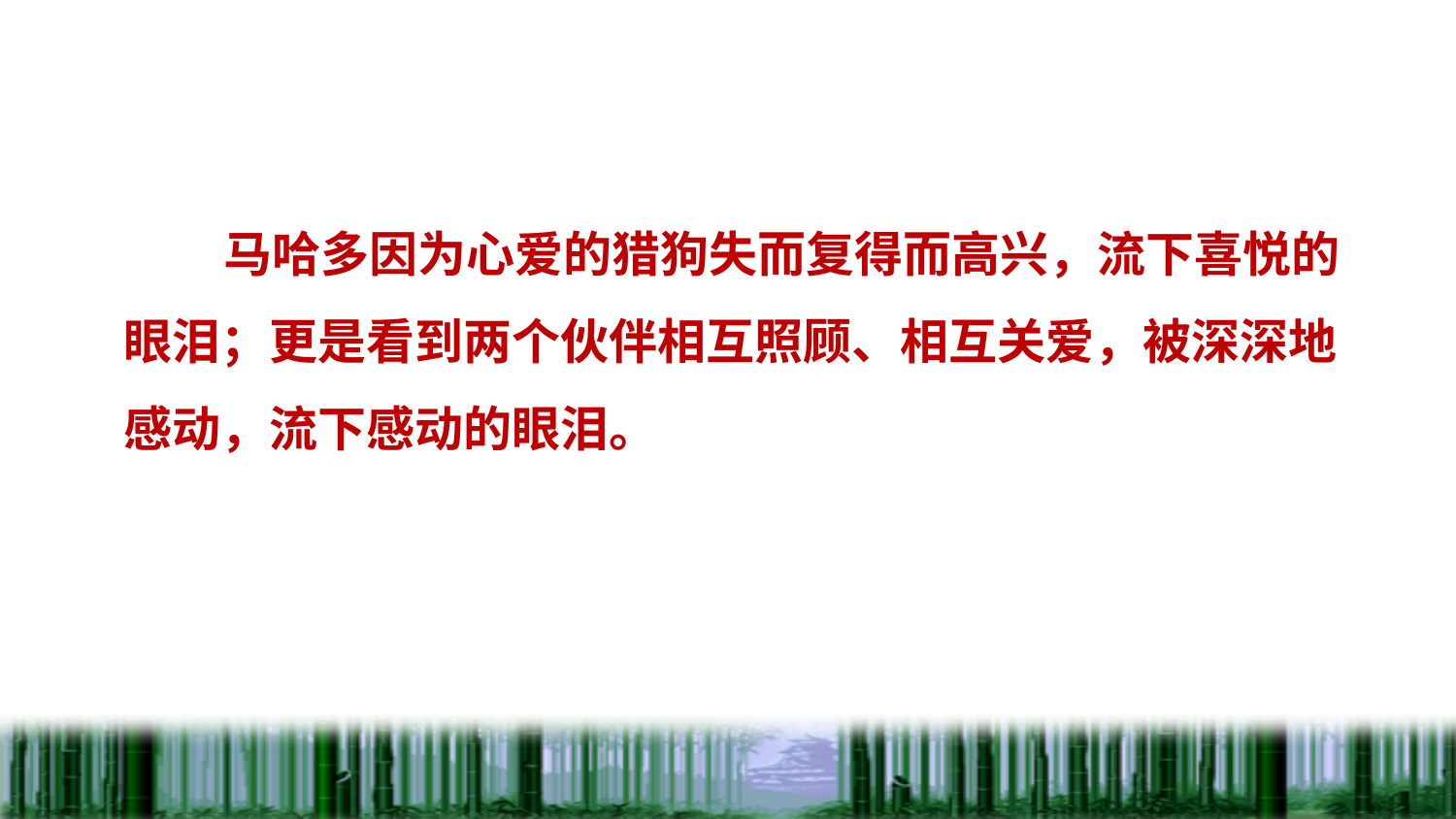

马哈多因为心爱的猎狗失而复得而高兴，流下喜悦的眼泪；更是看到两个伙伴相互照顾、相互关爱，被深深地感动，流下感动的眼泪。